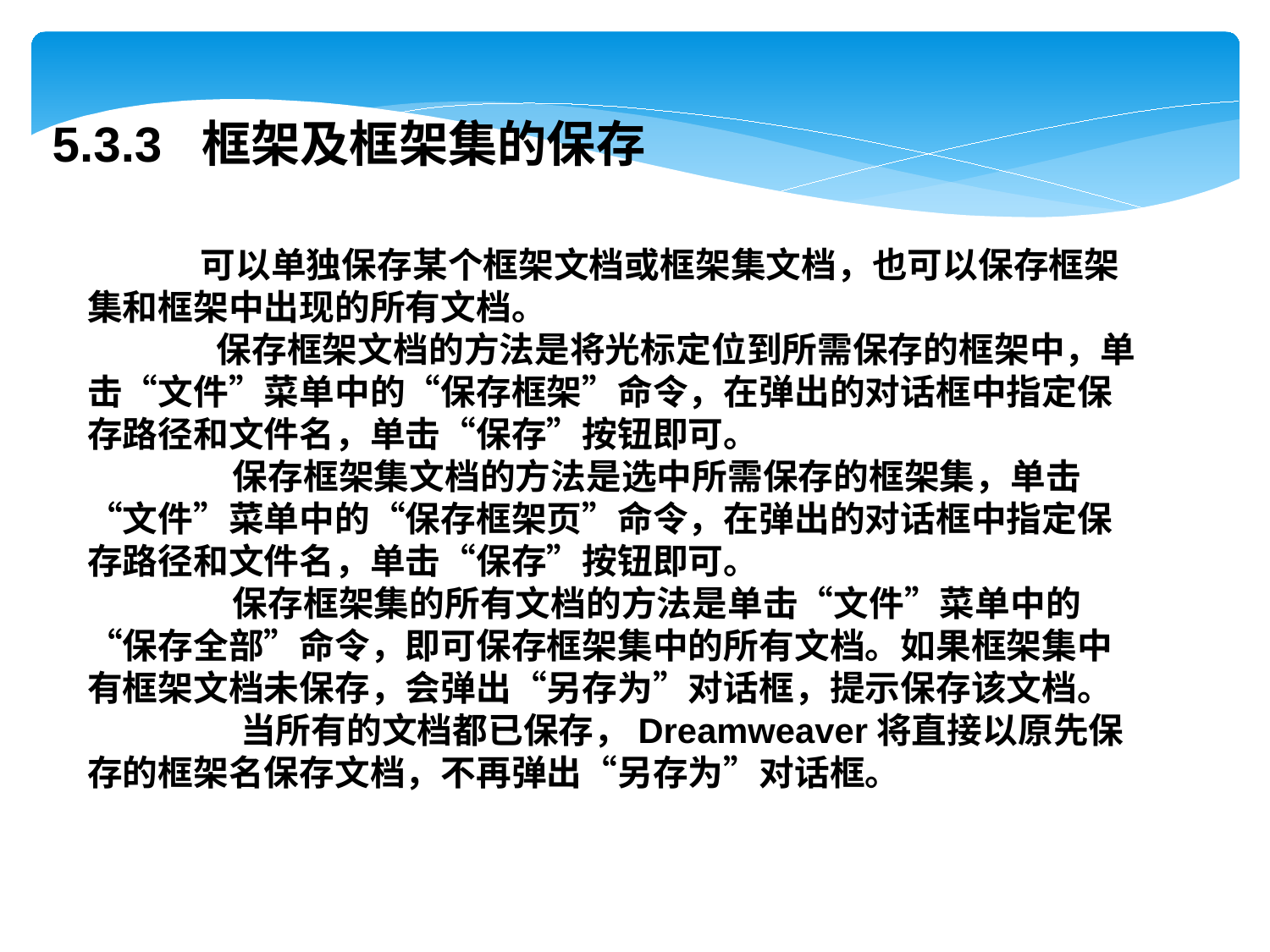

5.3.3  框架及框架集的保存
             可以单独保存某个框架文档或框架集文档，也可以保存框架集和框架中出现的所有文档。
               保存框架文档的方法是将光标定位到所需保存的框架中，单击“文件”菜单中的“保存框架”命令，在弹出的对话框中指定保存路径和文件名，单击“保存”按钮即可。
                 保存框架集文档的方法是选中所需保存的框架集，单击“文件”菜单中的“保存框架页”命令，在弹出的对话框中指定保存路径和文件名，单击“保存”按钮即可。
                 保存框架集的所有文档的方法是单击“文件”菜单中的“保存全部”命令，即可保存框架集中的所有文档。如果框架集中有框架文档未保存，会弹出“另存为”对话框，提示保存该文档。
                  当所有的文档都已保存，Dreamweaver将直接以原先保存的框架名保存文档，不再弹出“另存为”对话框。